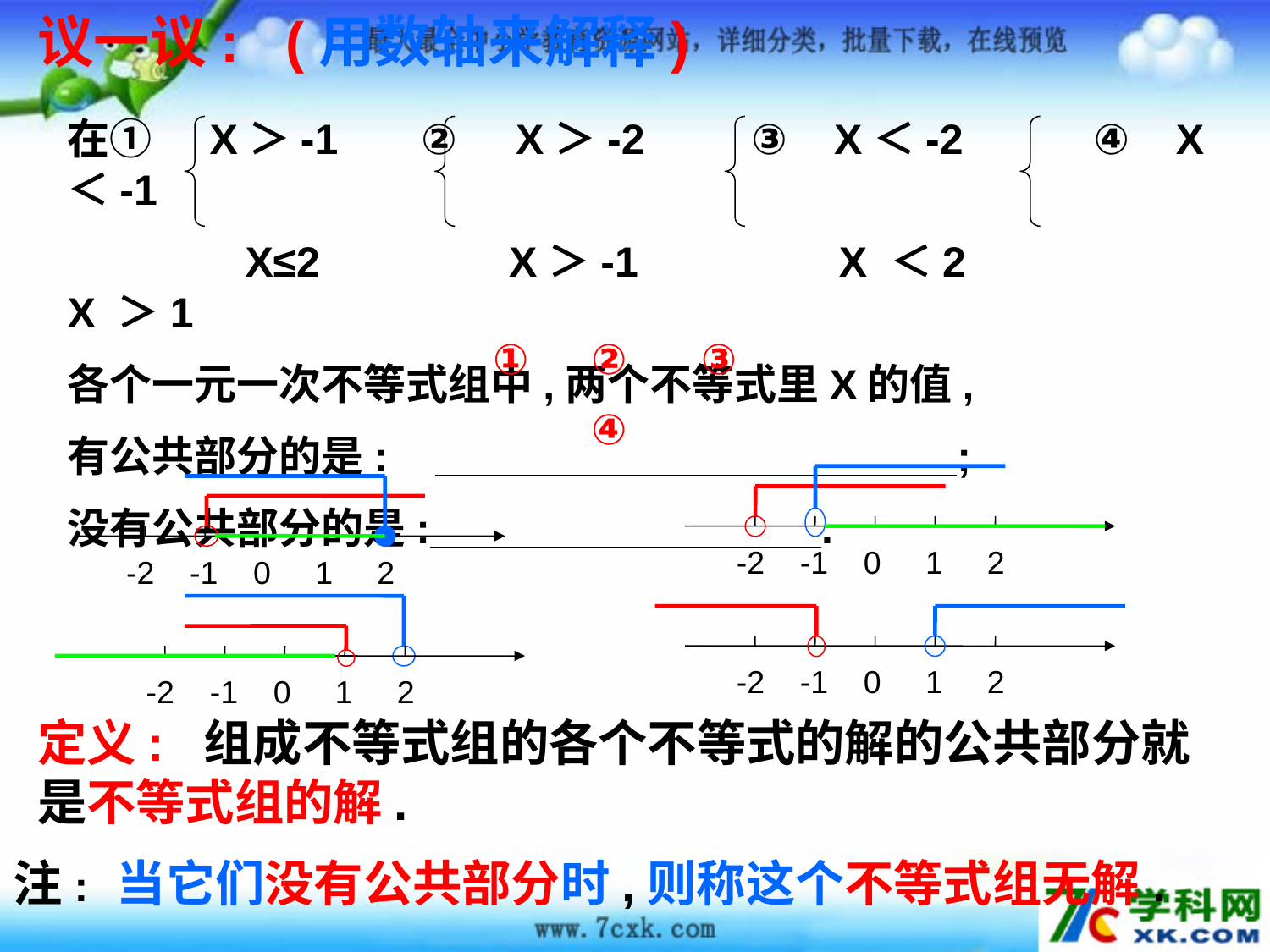

议一议:   (用数轴来解释)
在①     X＞-1       ②     X＞-2         ③    X＜-2           ④    X ＜-1
               X≤2                X＞-1                 X ＜2                    X ＞1
各个一元一次不等式组中,两个不等式里X的值,
有公共部分的是:                                                ;
没有公共部分的是:                                 .

 ①
②
③
④

 -2    -1    0     1     2

 -2    -1    0     1     2

 -2    -1    0     1     2

 -2    -1    0     1     2
定义:  组成不等式组的各个不等式的解的公共部分就是不等式组的解.
注:  当它们没有公共部分时,则称这个不等式组无解.